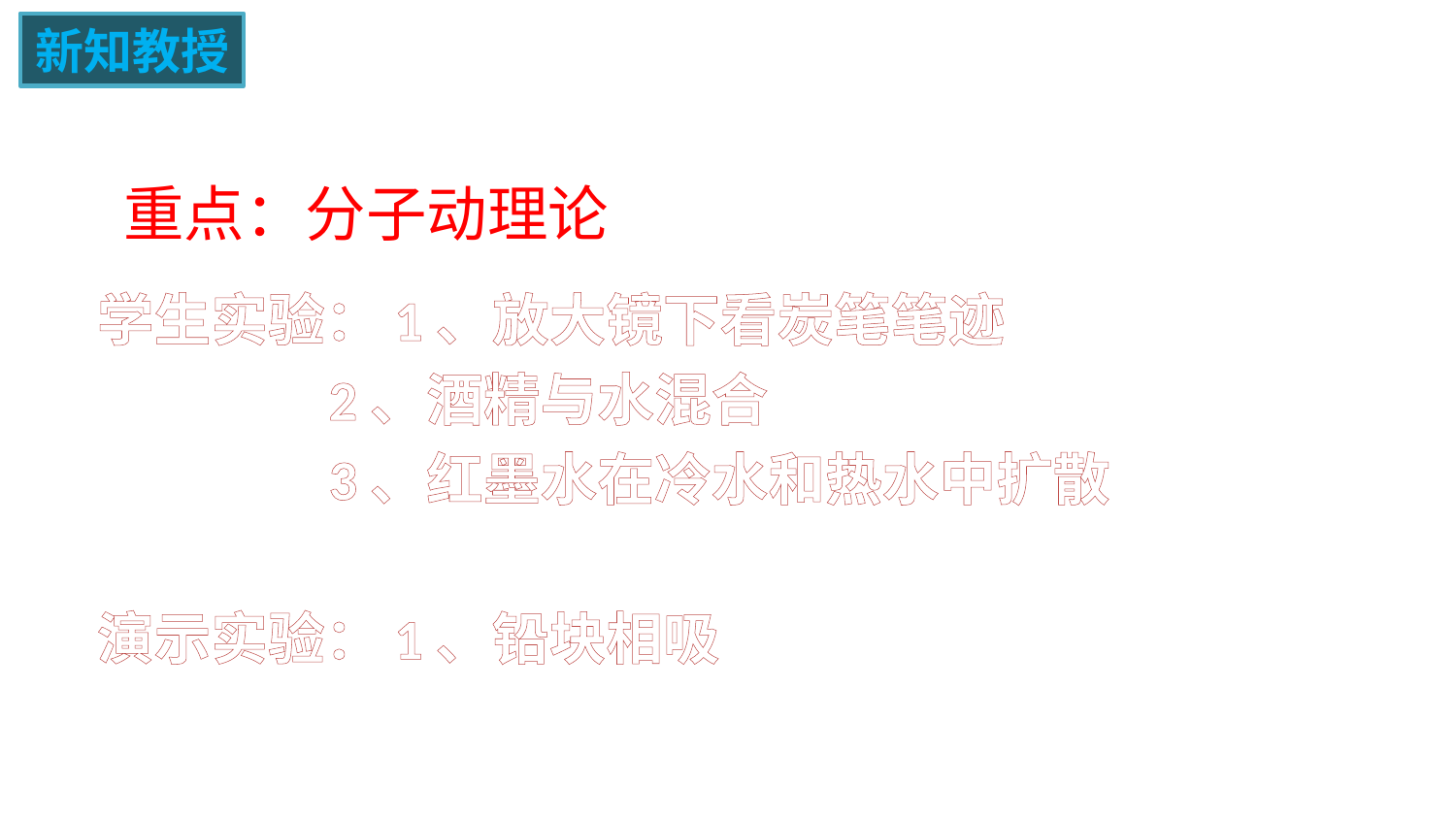

新知教授
# 重点：分子动理论

学生实验：1、放大镜下看炭笔笔迹
                  2、酒精与水混合
                  3、红墨水在冷水和热水中扩散

演示实验：1、铅块相吸